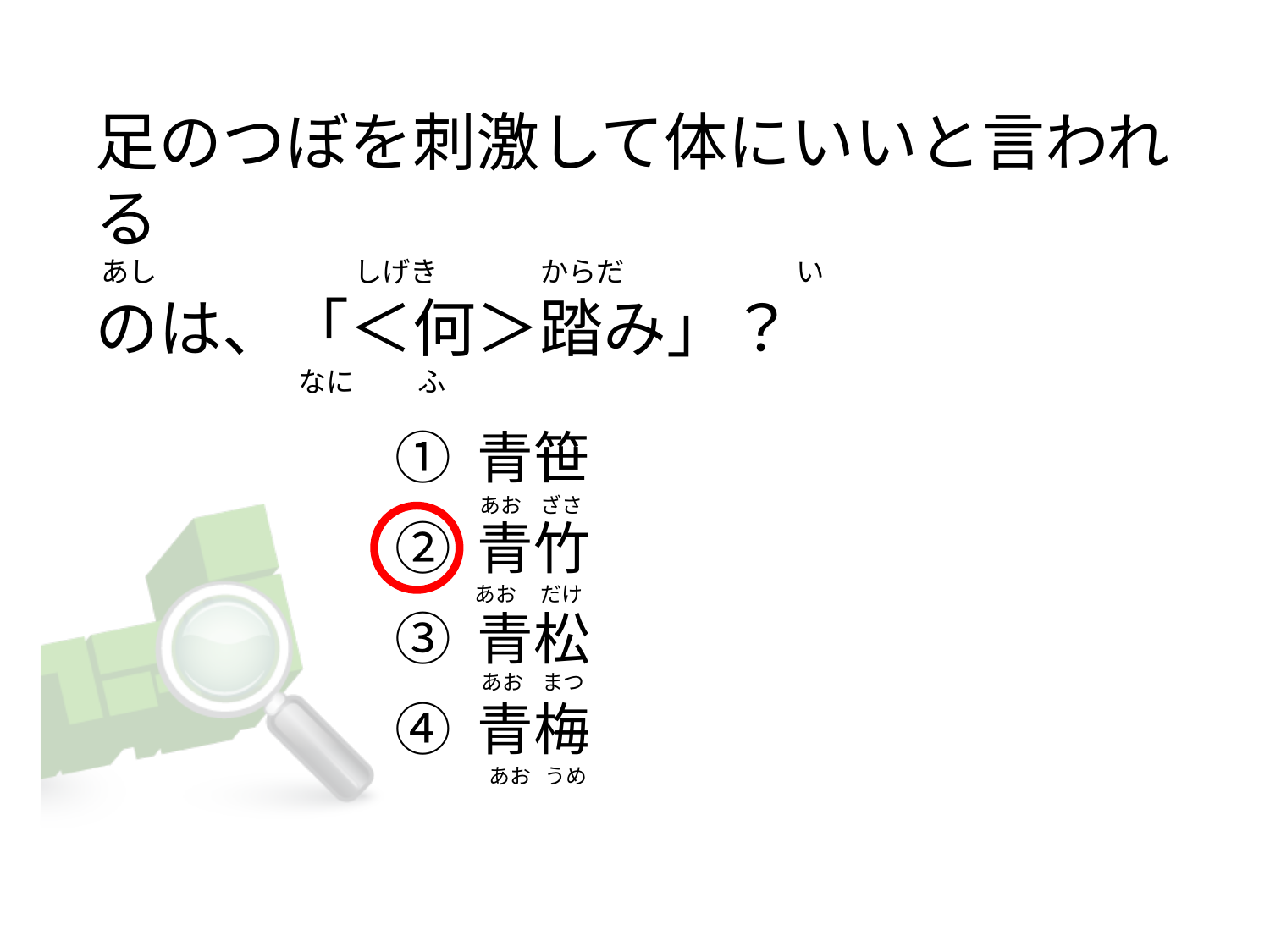

# 足のつぼを刺激して体にいいと言われる  あし                               しげき                からだ                           い のは、「＜何＞踏み」？                                なに          ふ
① 青笹
② 青竹
③ 青松
④ 青梅
あお    ざさ

あお     だけ
あお    まつ
  あお   うめ